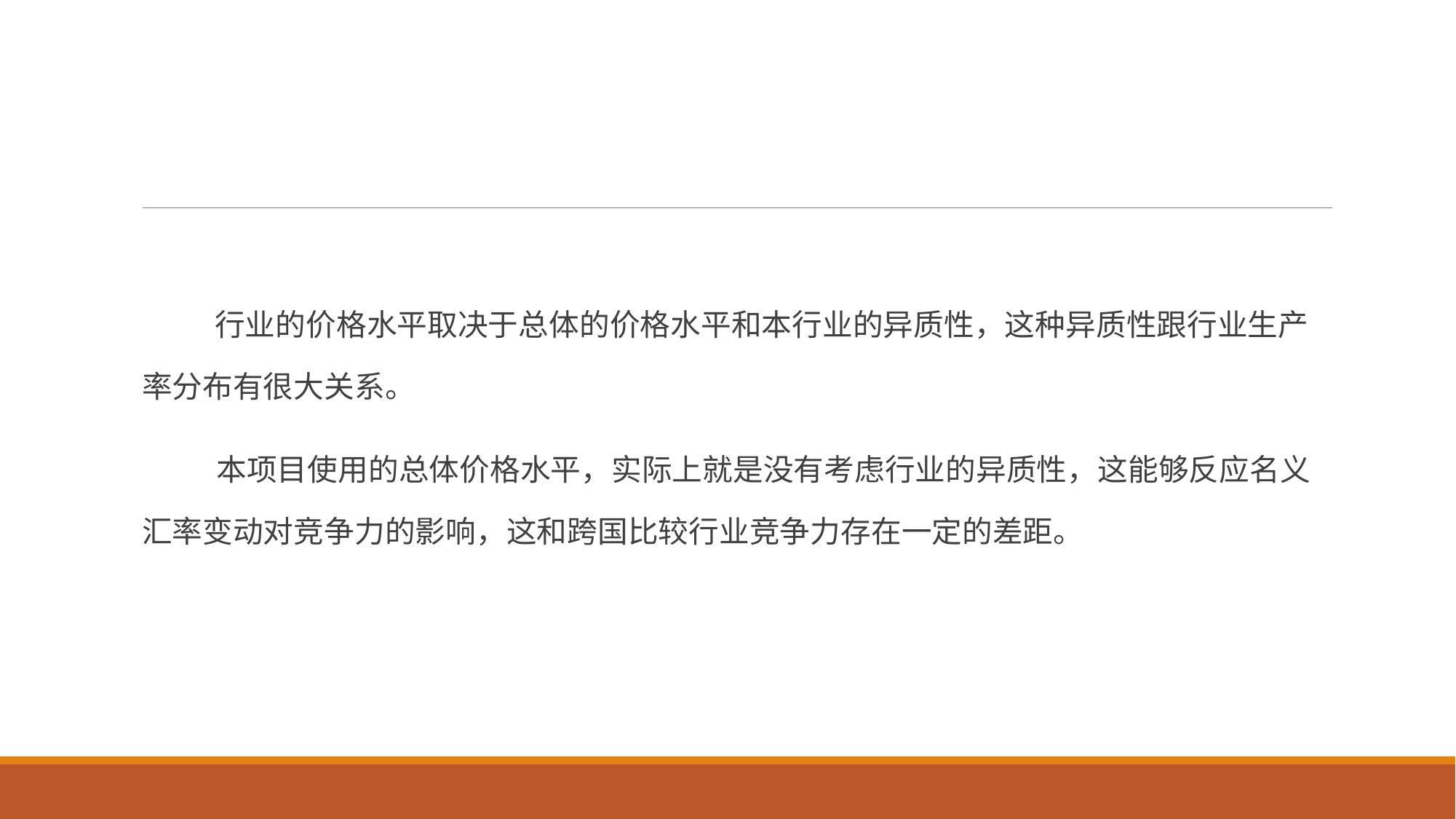

#

                    行业的价格水平取决于总体的价格水平和本行业的异质性，这种异质性跟行业生产率分布有很大关系。
          本项目使用的总体价格水平，实际上就是没有考虑行业的异质性，这能够反应名义汇率变动对竞争力的影响，这和跨国比较行业竞争力存在一定的差距。